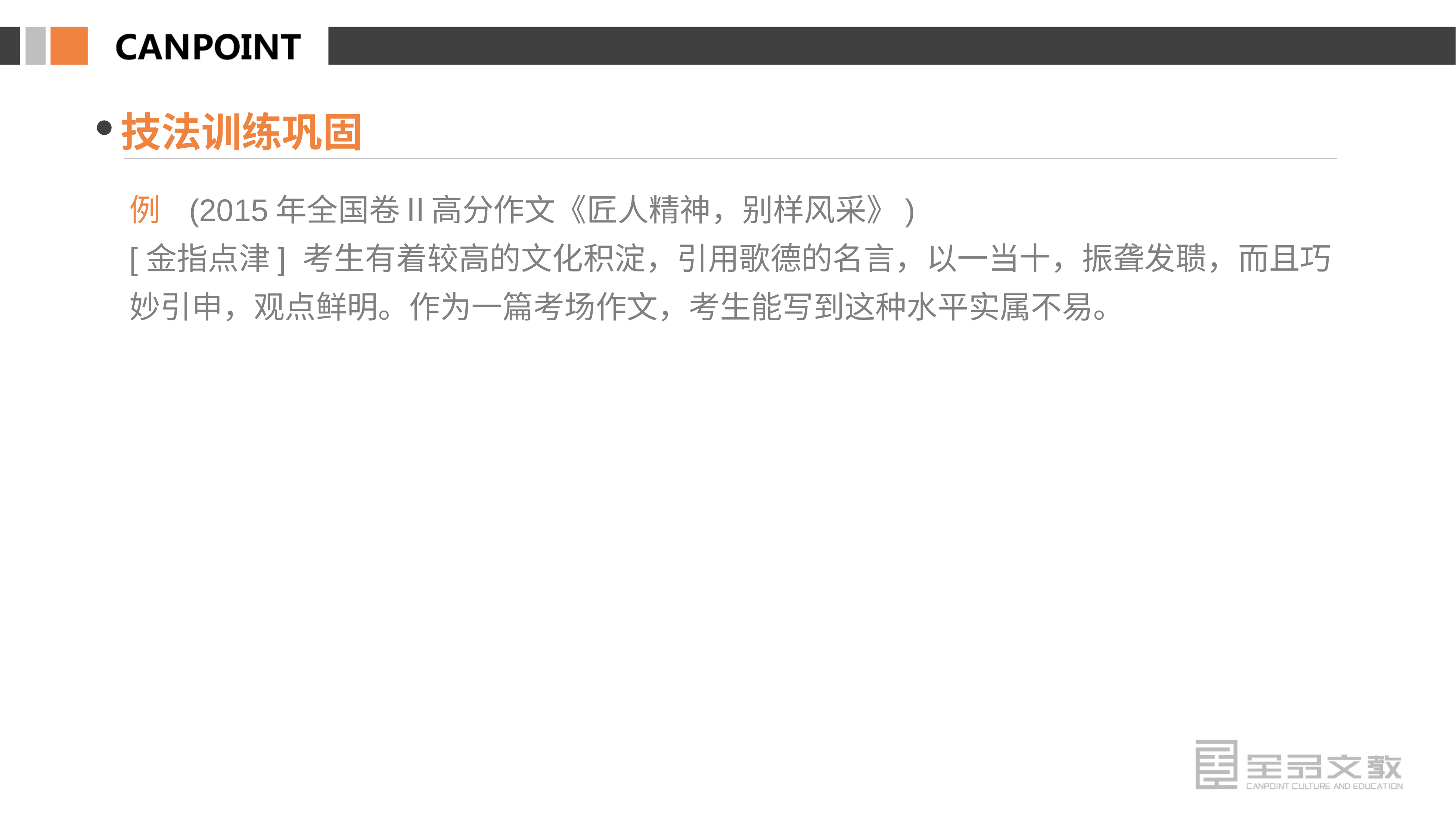

技法训练巩固

例   (2015年全国卷Ⅱ高分作文《匠人精神，别样风采》)
[金指点津] 考生有着较高的文化积淀，引用歌德的名言，以一当十，振聋发聩，而且巧妙引申，观点鲜明。作为一篇考场作文，考生能写到这种水平实属不易。